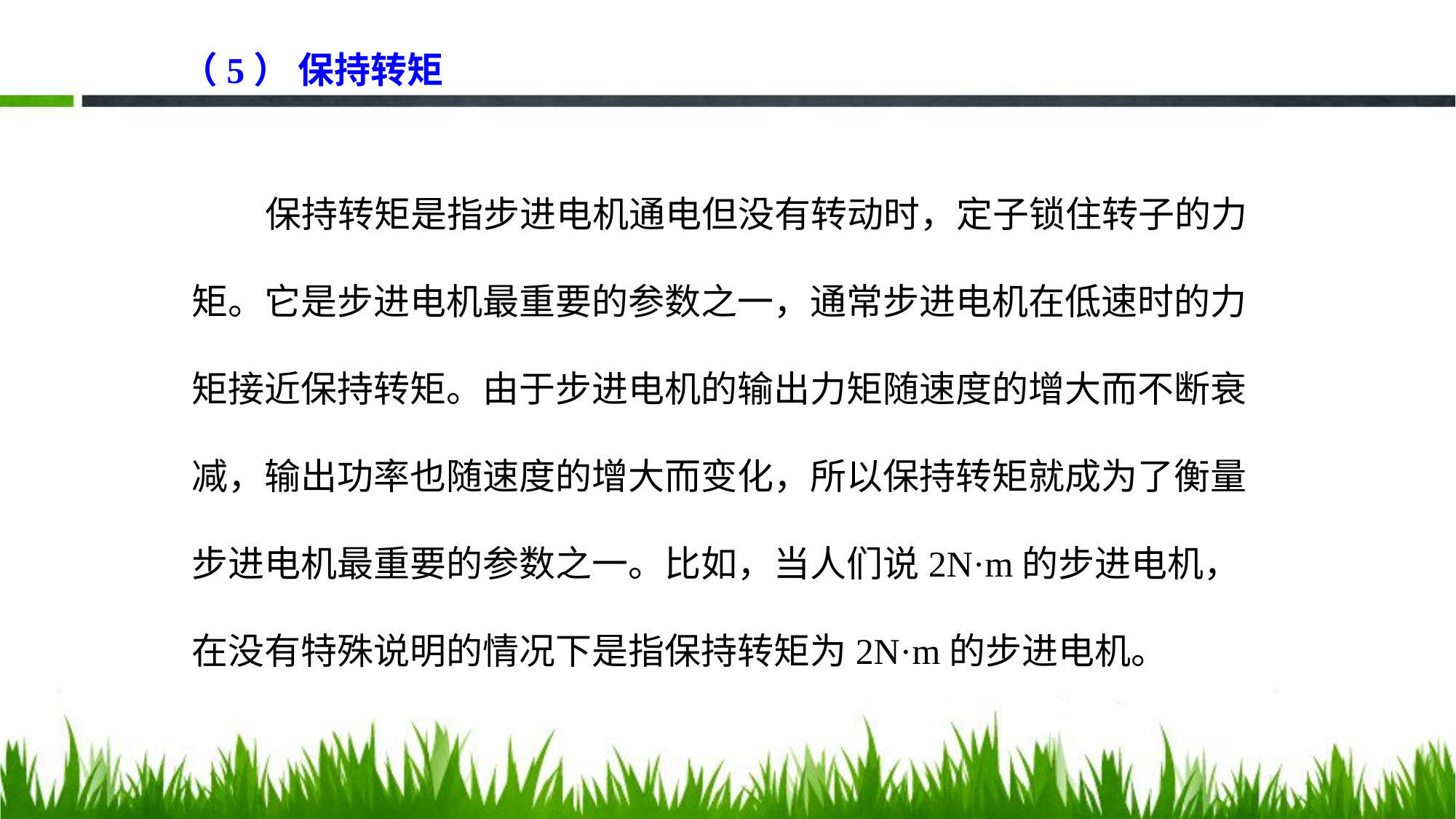

（5） 保持转矩
    保持转矩是指步进电机通电但没有转动时，定子锁住转子的力矩。它是步进电机最重要的参数之一，通常步进电机在低速时的力矩接近保持转矩。由于步进电机的输出力矩随速度的增大而不断衰减，输出功率也随速度的增大而变化，所以保持转矩就成为了衡量步进电机最重要的参数之一。比如，当人们说2N·m的步进电机，在没有特殊说明的情况下是指保持转矩为2N·m的步进电机。